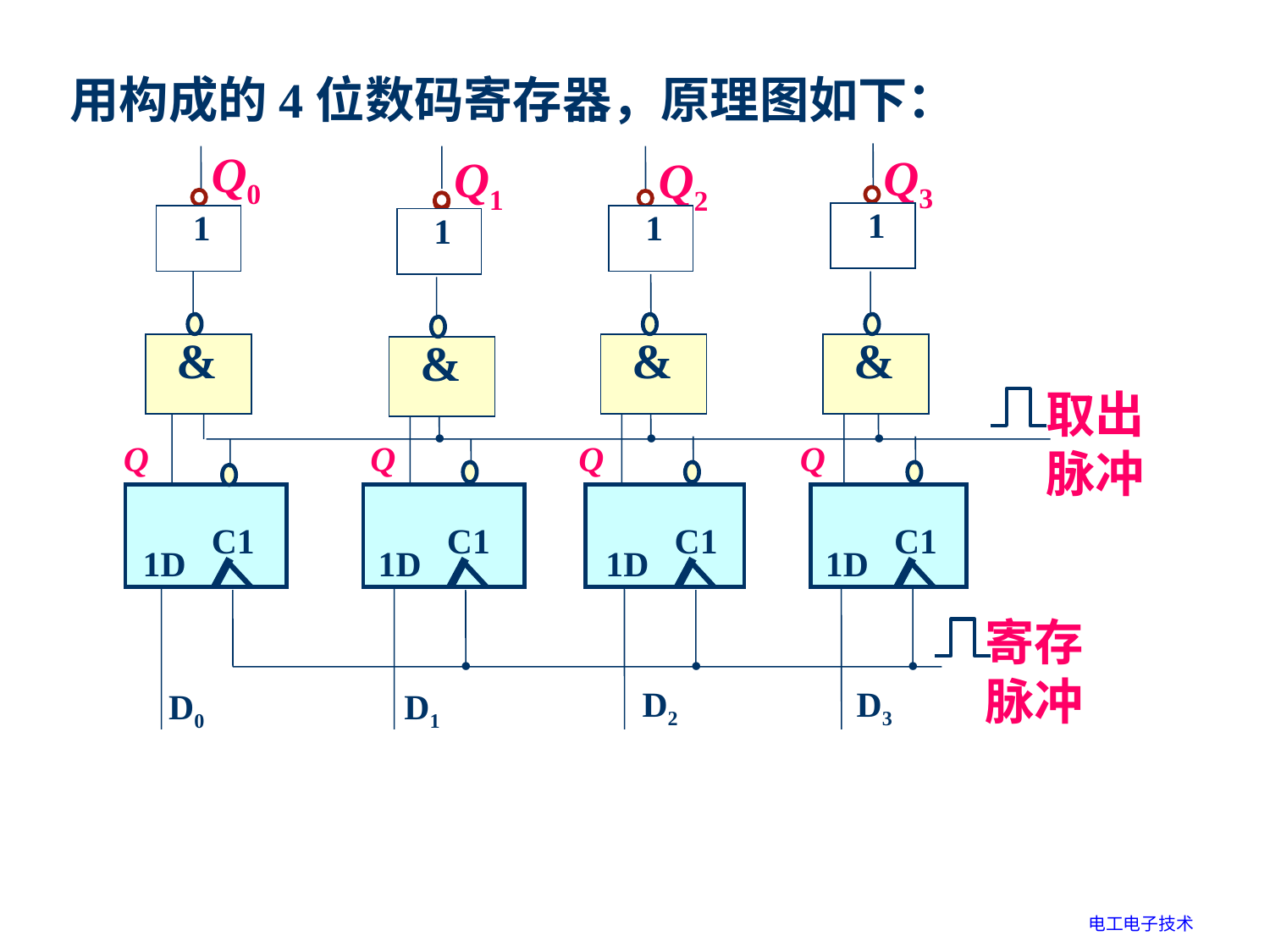

用构成的4位数码寄存器，原理图如下：
Q0
Q3
Q1
Q2

1

1

1

1

&
&
&
&

取出
脉冲
.
.
.

Q
Q
Q
Q

C1
1D

C1
1D

C1
1D

C1
1D

寄存
脉冲
.
.
.

D2
D3
D0
D1
电工电子技术